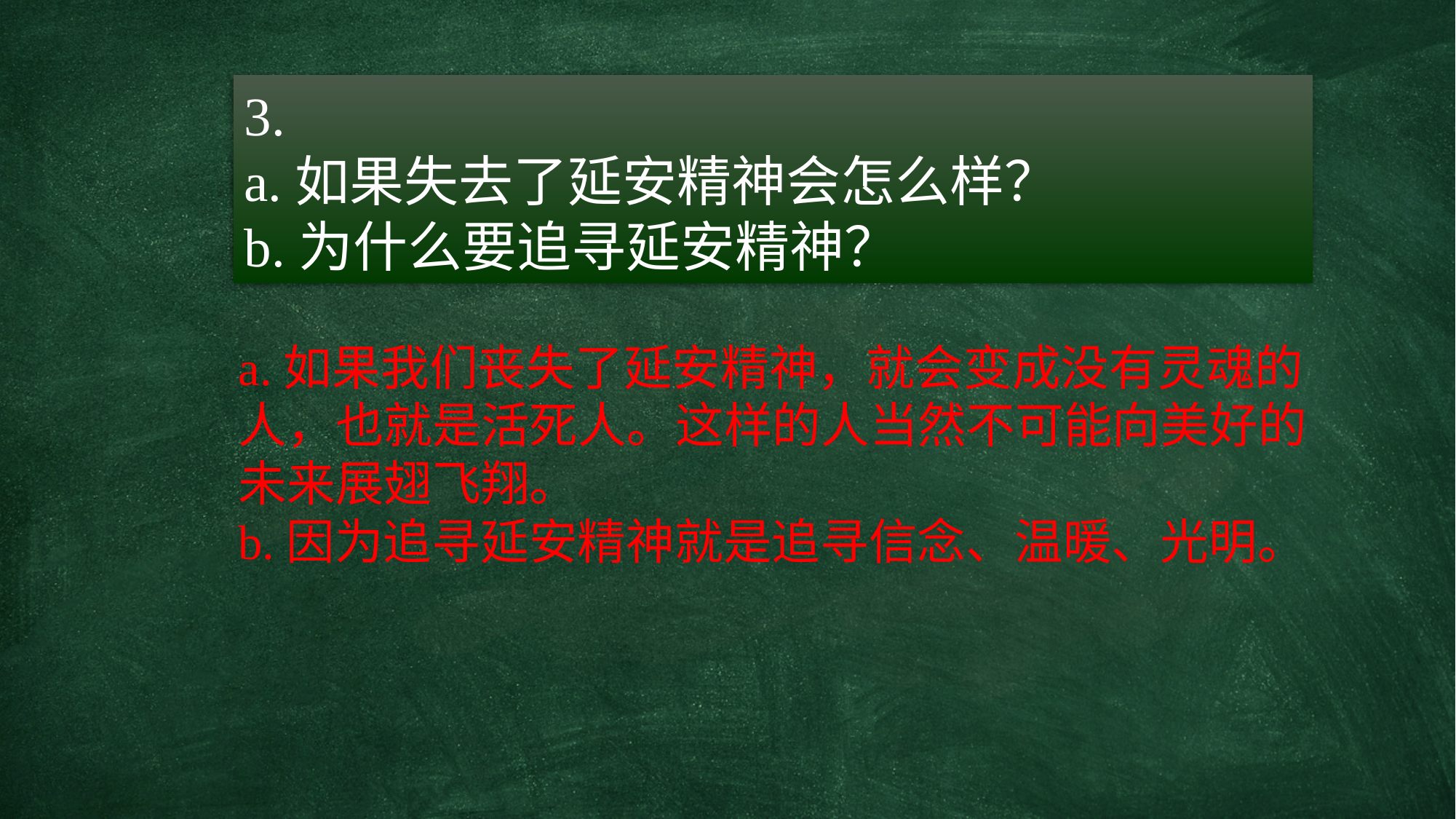

3.
a.如果失去了延安精神会怎么样？
b.为什么要追寻延安精神？
a.如果我们丧失了延安精神，就会变成没有灵魂的人，也就是活死人。这样的人当然不可能向美好的未来展翅飞翔。
b.因为追寻延安精神就是追寻信念、温暖、光明。